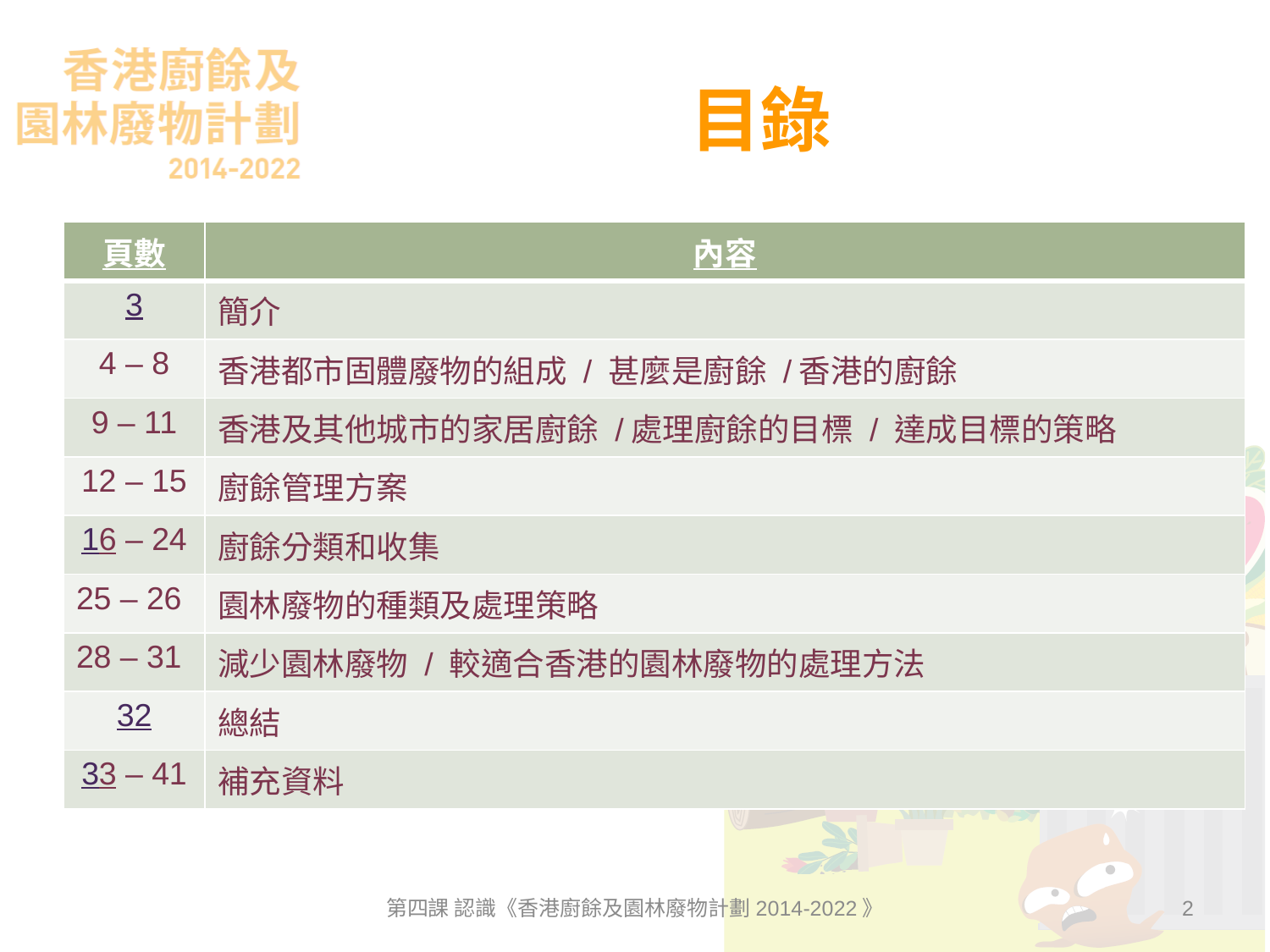

# 目錄
| 頁數 | 內容 |
| --- | --- |
| 3 | 簡介 |
| 4 – 8 | 香港都市固體廢物的組成 / 甚麼是廚餘 /香港的廚餘 |
| 9 – 11 | 香港及其他城市的家居廚餘 /處理廚餘的目標 / 達成目標的策略 |
| 12 – 15 | 廚餘管理方案 |
| 16 – 24 | 廚餘分類和收集 |
| 25 – 26 | 園林廢物的種類及處理策略 |
| 28 – 31 | 減少園林廢物 / 較適合香港的園林廢物的處理方法 |
| 32 | 總結 |
| 33 – 41 | 補充資料 |
第四課 認識《香港廚餘及園林廢物計劃2014-2022》
2